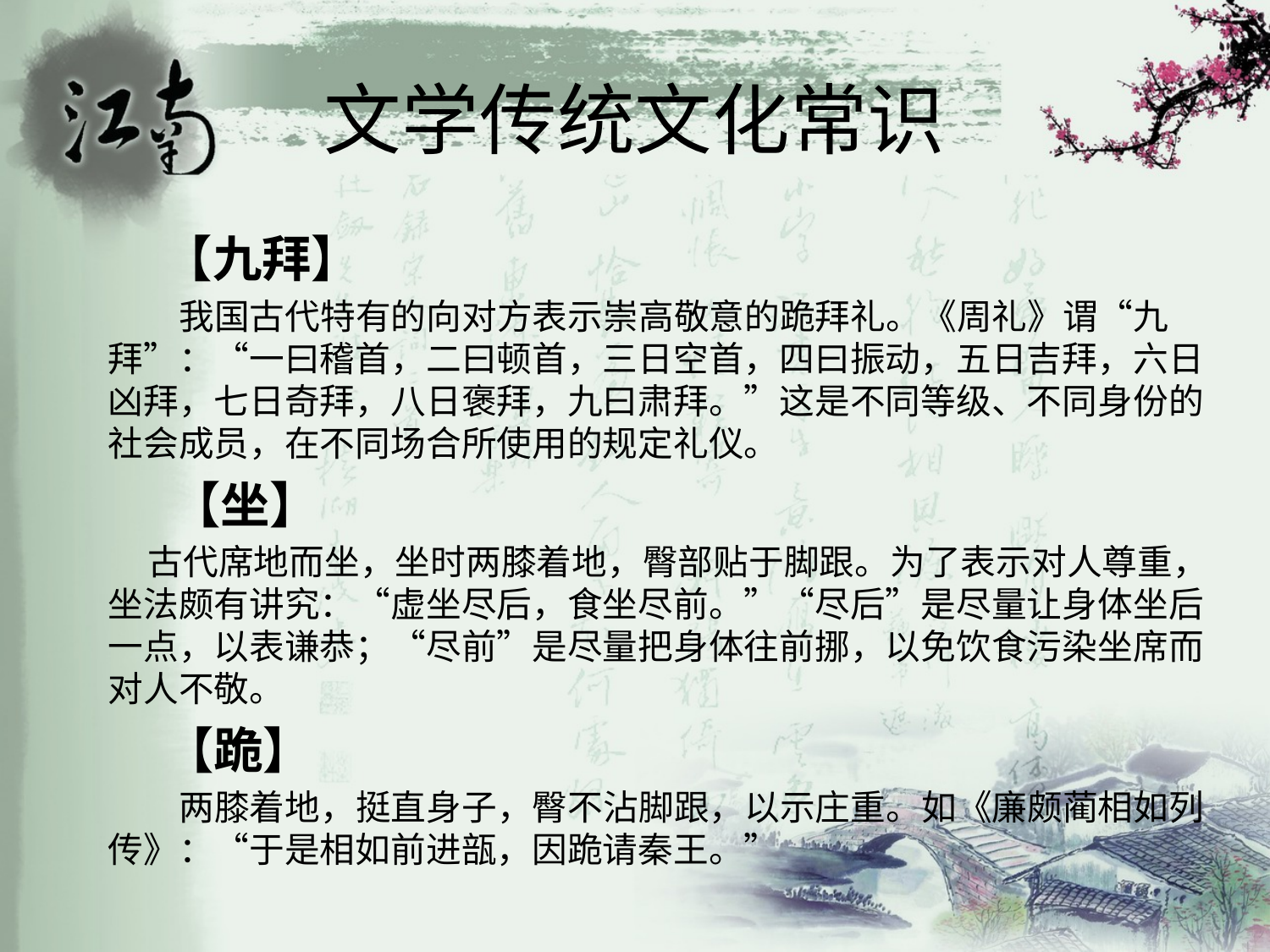

# 文学传统文化常识
      【九拜】
        我国古代特有的向对方表示崇高敬意的跪拜礼。《周礼》谓“九拜”：“一曰稽首，二曰顿首，三日空首，四曰振动，五日吉拜，六日凶拜，七日奇拜，八日褒拜，九曰肃拜。”这是不同等级、不同身份的社会成员，在不同场合所使用的规定礼仪。
       【坐】
    古代席地而坐，坐时两膝着地，臀部贴于脚跟。为了表示对人尊重，坐法颇有讲究：“虚坐尽后，食坐尽前。”“尽后”是尽量让身体坐后一点，以表谦恭；“尽前”是尽量把身体往前挪，以免饮食污染坐席而对人不敬。
    【跪】
        两膝着地，挺直身子，臀不沾脚跟，以示庄重。如《廉颇蔺相如列传》：“于是相如前进瓿，因跪请秦王。”